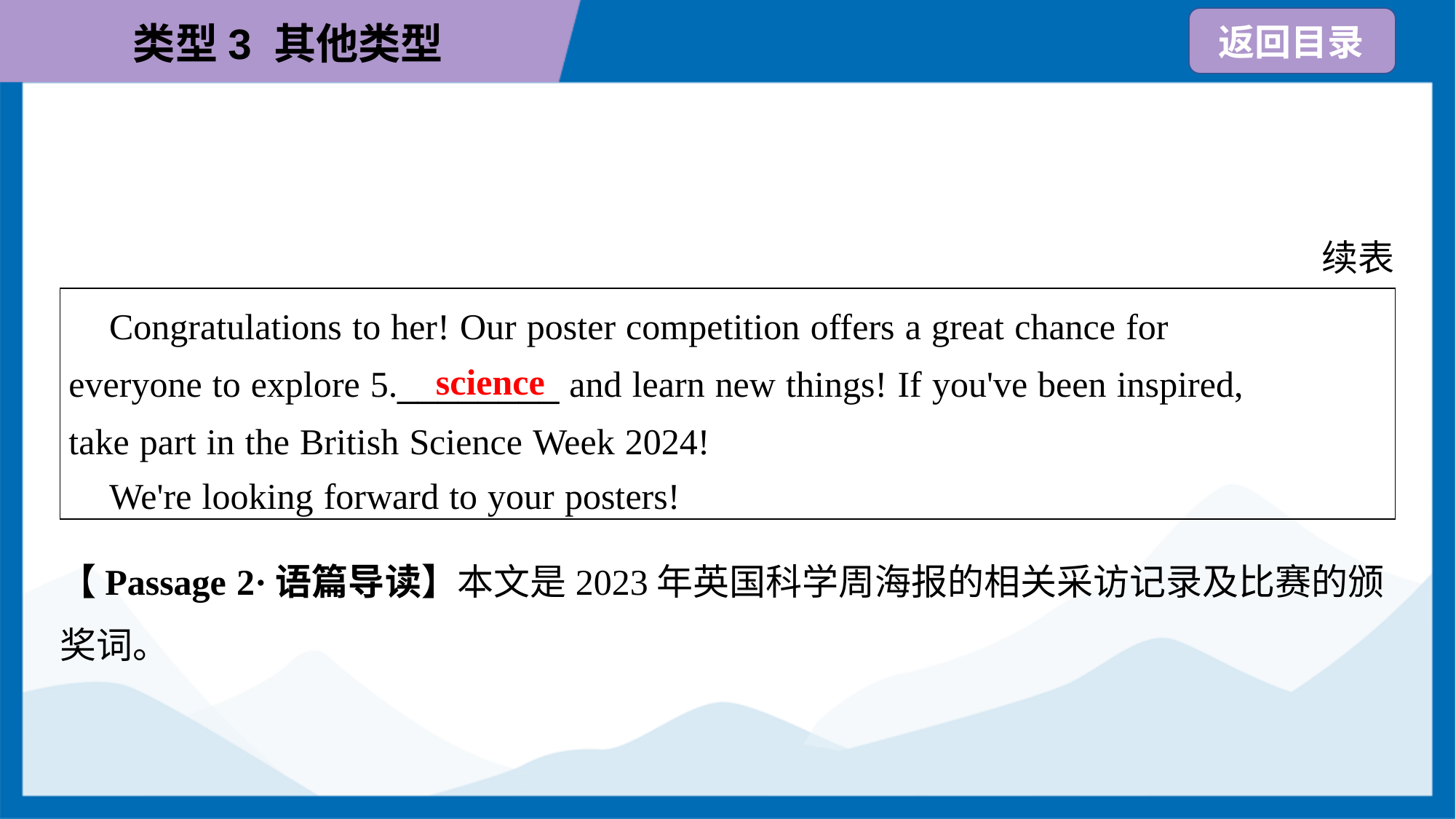

续表
| Congratulations to her! Our poster competition offers a great chance for everyone to explore 5.\_\_\_\_\_\_\_\_ and learn new things! If you've been inspired, take part in the British Science Week 2024! We're looking forward to your posters! |
| --- |
science
【Passage 2·语篇导读】本文是2023年英国科学周海报的相关采访记录及比赛的颁
奖词。